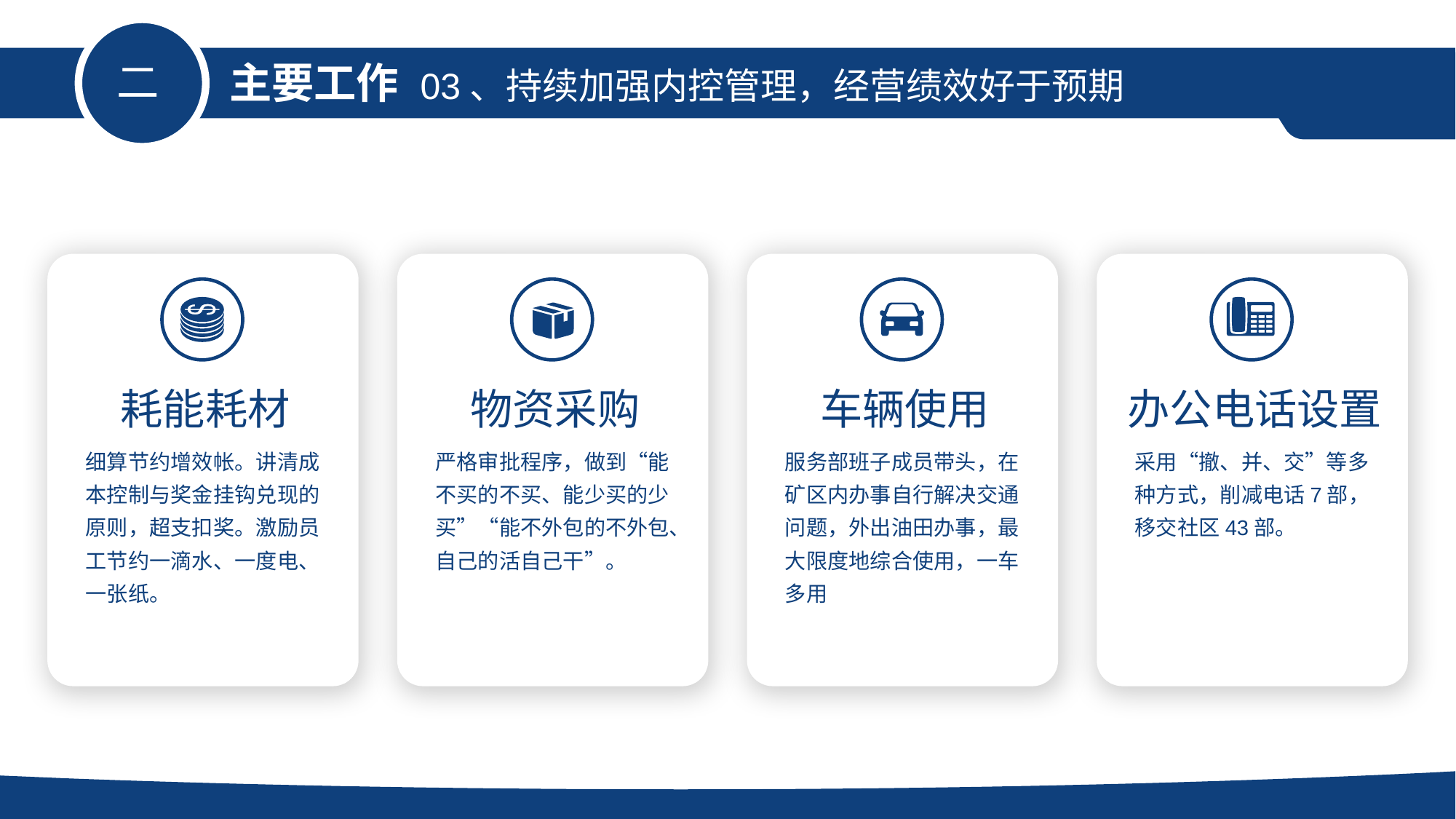

主要工作
二
03、持续加强内控管理，经营绩效好于预期

耗能耗材
物资采购
车辆使用
办公电话设置
细算节约增效帐。讲清成本控制与奖金挂钩兑现的原则，超支扣奖。激励员工节约一滴水、一度电、一张纸。
严格审批程序，做到“能不买的不买、能少买的少买”“能不外包的不外包、自己的活自己干”。
服务部班子成员带头，在矿区内办事自行解决交通问题，外出油田办事，最大限度地综合使用，一车多用
采用“撤、并、交”等多种方式，削减电话7部，移交社区43部。